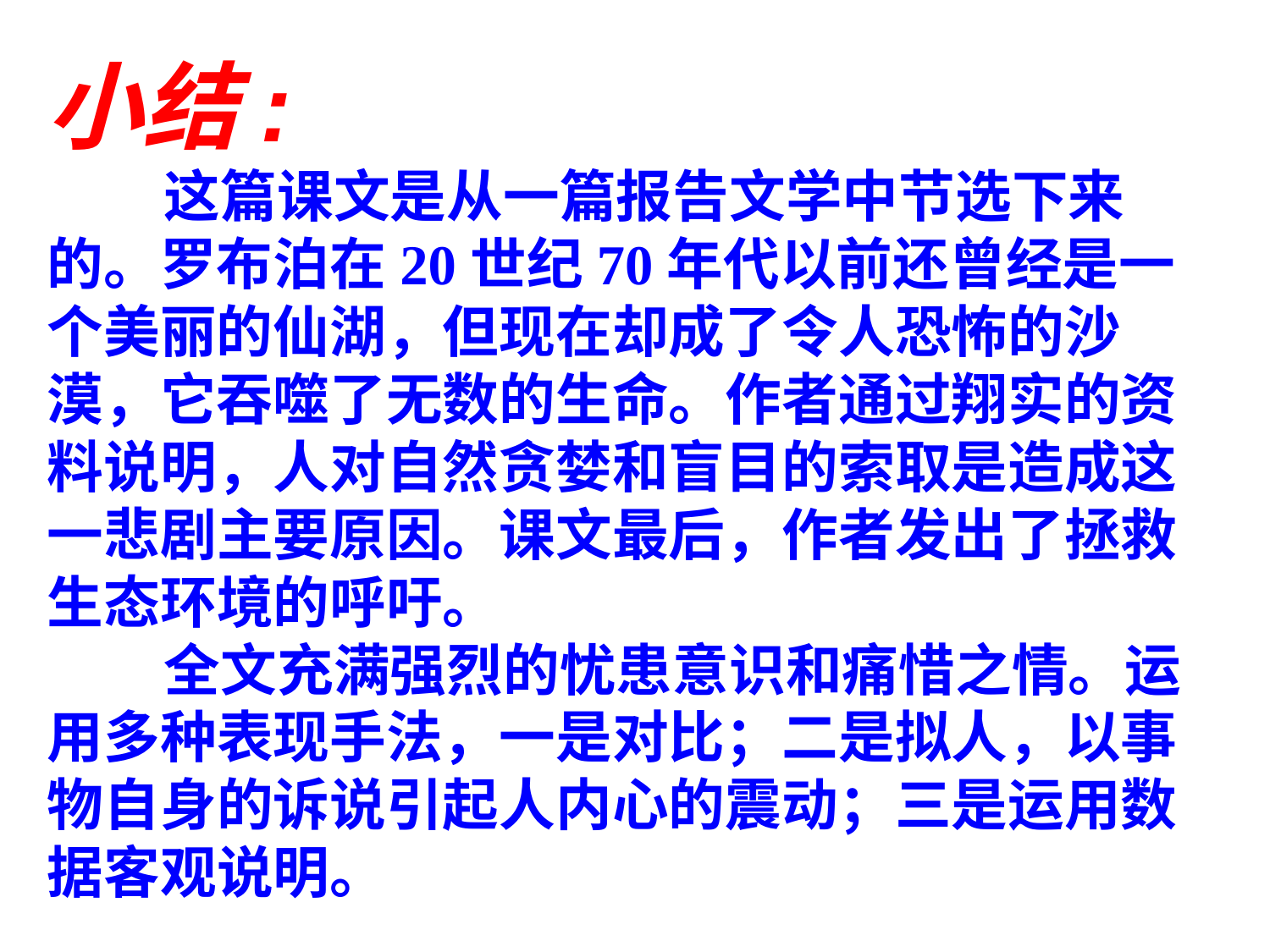

小结:
        这篇课文是从一篇报告文学中节选下来的。罗布泊在20世纪70年代以前还曾经是一个美丽的仙湖，但现在却成了令人恐怖的沙漠，它吞噬了无数的生命。作者通过翔实的资料说明，人对自然贪婪和盲目的索取是造成这一悲剧主要原因。课文最后，作者发出了拯救生态环境的呼吁。
        全文充满强烈的忧患意识和痛惜之情。运用多种表现手法，一是对比；二是拟人，以事物自身的诉说引起人内心的震动；三是运用数据客观说明。